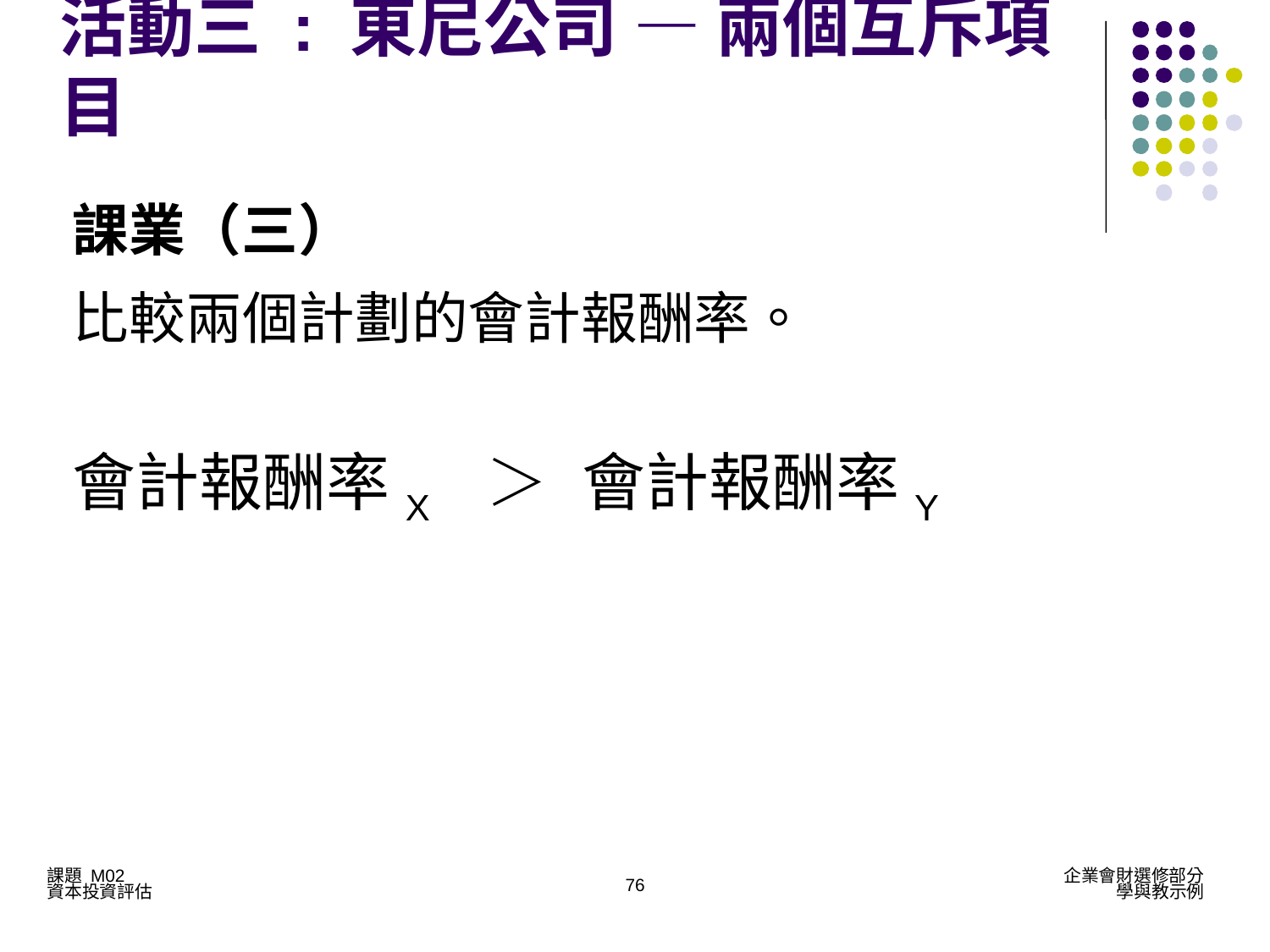

活動三 : 東尼公司 — 兩個互斥項目
課業（三）
比較兩個計劃的會計報酬率。

會計報酬率X    ＞  會計報酬率Y
76